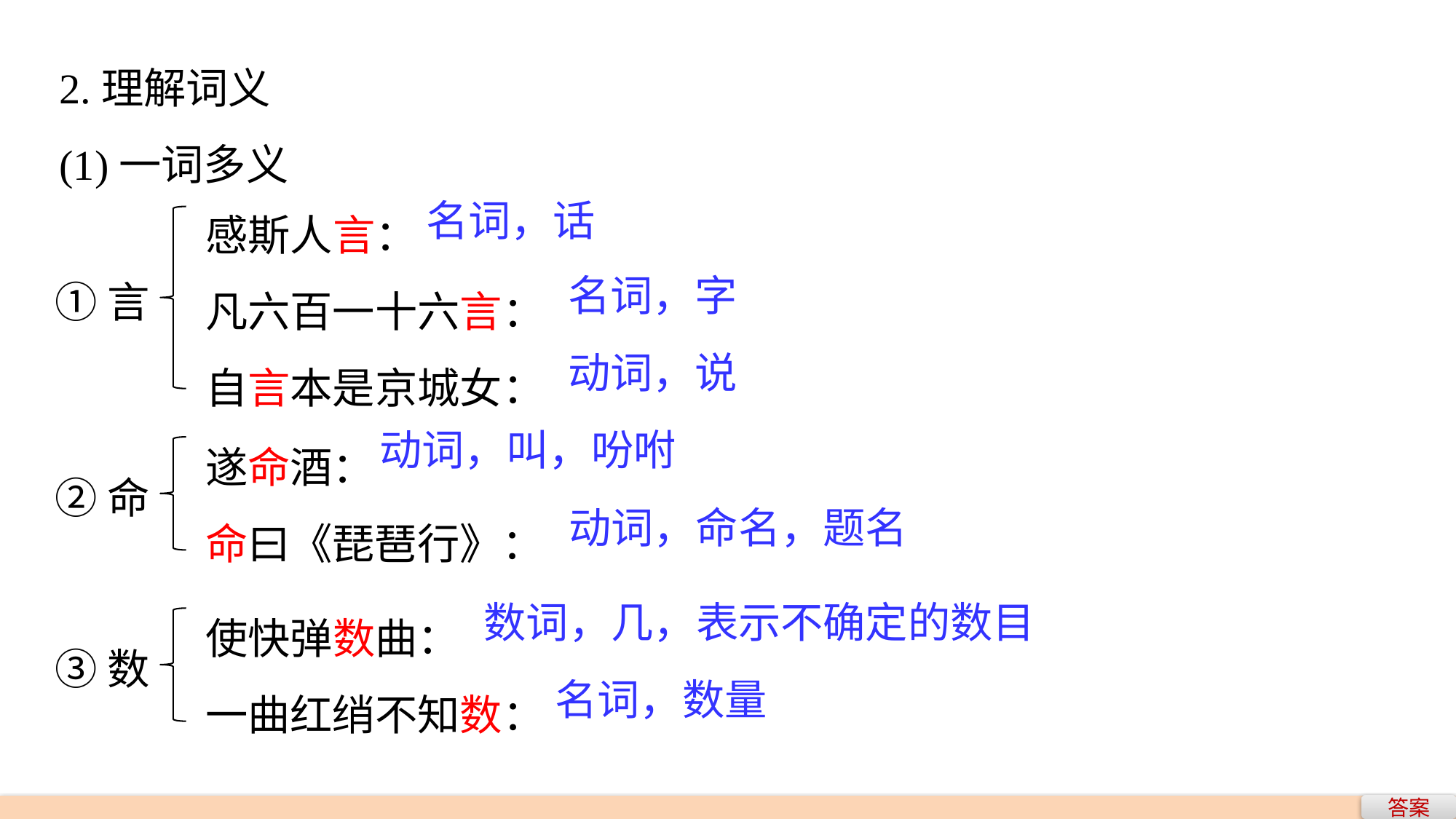

2.理解词义
(1)一词多义
感斯人言：
凡六百一十六言：
自言本是京城女：
名词，话

名词，字
①言
动词，说
遂命酒：
命曰《琵琶行》：
动词，叫，吩咐

②命
动词，命名，题名
使快弹数曲：
一曲红绡不知数：
数词，几，表示不确定的数目

③数
名词，数量
答案